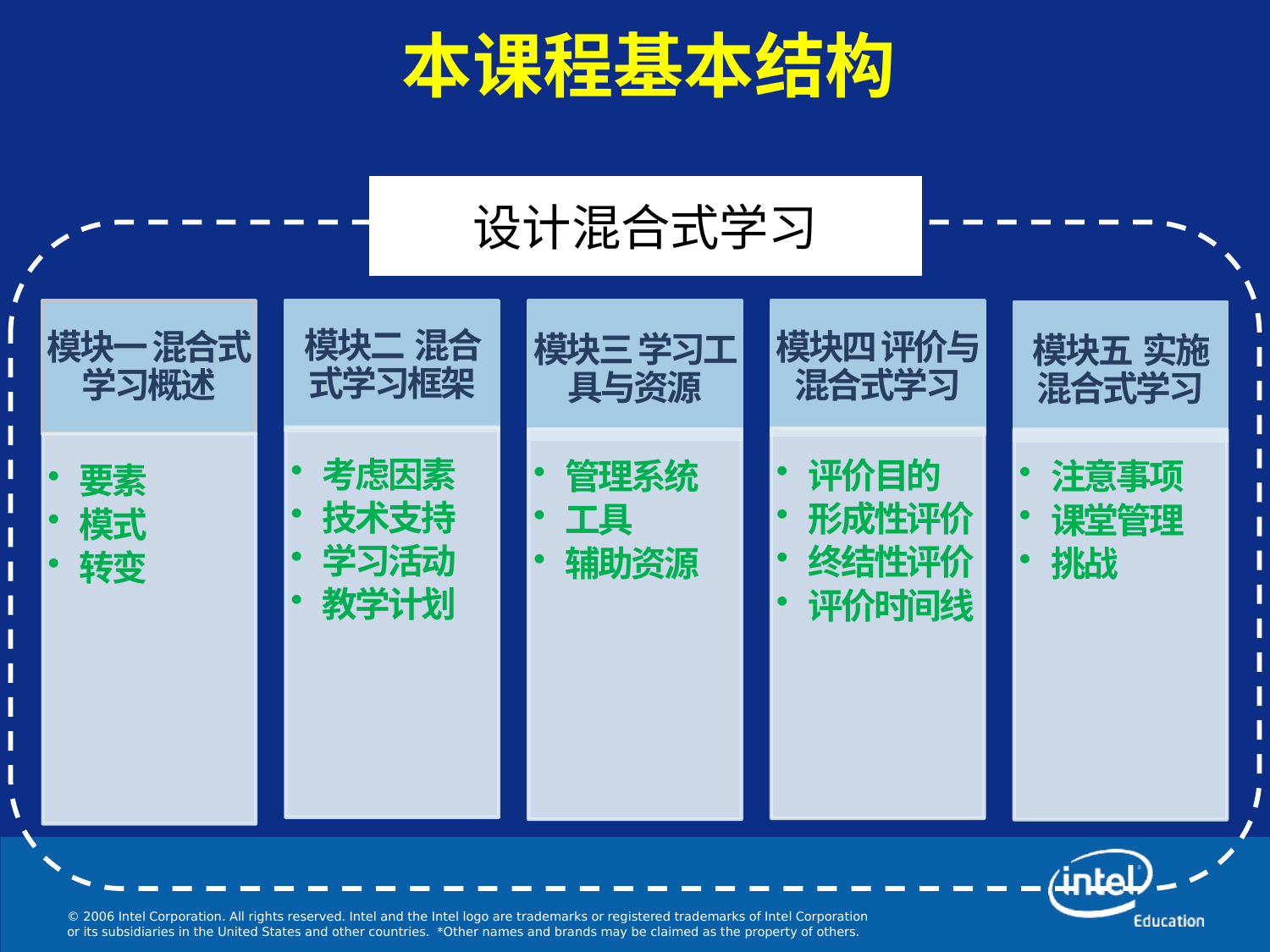

# 本课程基本结构
设计混合式学习

模块一 混合式学习概述
要素
模式
转变
模块二  混合式学习框架
考虑因素
技术支持
学习活动
教学计划

模块三 学习工具与资源
管理系统
工具
辅助资源
模块四 评价与混合式学习
评价目的
形成性评价
终结性评价
评价时间线

模块五  实施混合式学习
注意事项
课堂管理
挑战